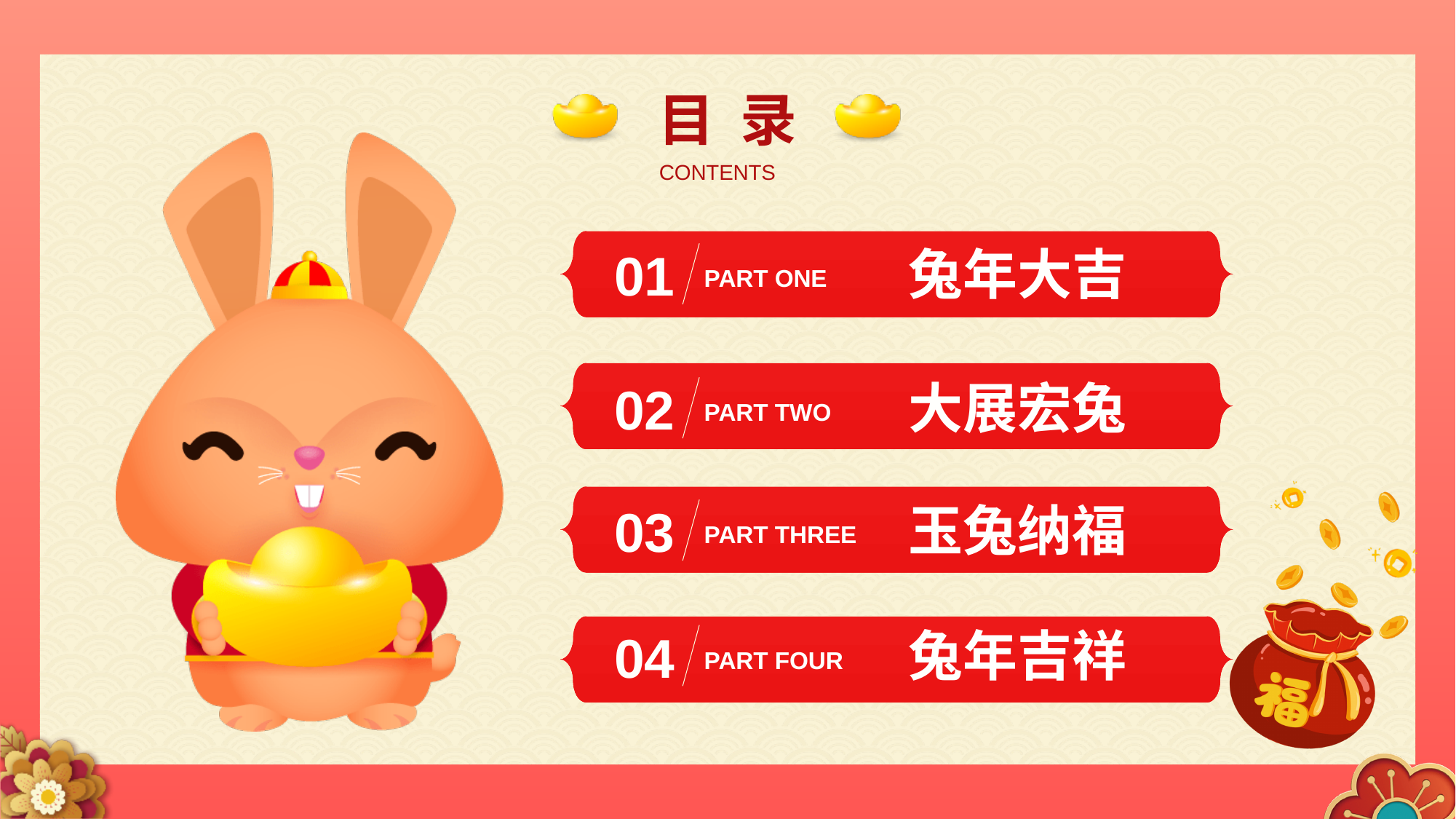

兔年大吉
01
PART ONE
大展宏兔
02
PART TWO
玉兔纳福
03
PART THREE
兔年吉祥
04
PART FOUR